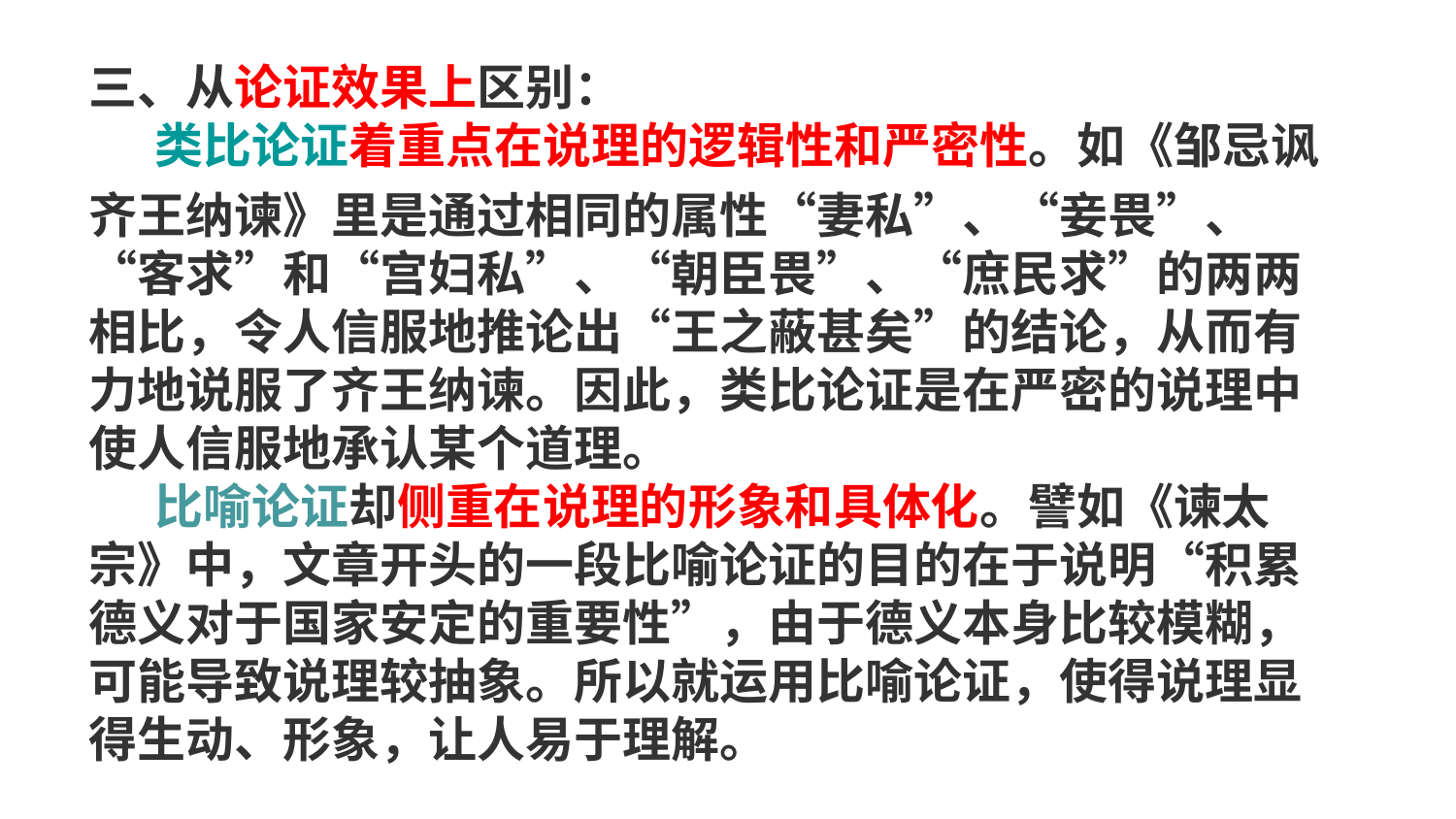

三、从论证效果上区别：
      类比论证着重点在说理的逻辑性和严密性。如《邹忌讽齐王纳谏》里是通过相同的属性“妻私”、“妾畏”、“客求”和“宫妇私”、“朝臣畏”、“庶民求”的两两相比，令人信服地推论出“王之蔽甚矣”的结论，从而有力地说服了齐王纳谏。因此，类比论证是在严密的说理中使人信服地承认某个道理。
      比喻论证却侧重在说理的形象和具体化。譬如《谏太宗》中，文章开头的一段比喻论证的目的在于说明“积累德义对于国家安定的重要性”，由于德义本身比较模糊，可能导致说理较抽象。所以就运用比喻论证，使得说理显得生动、形象，让人易于理解。